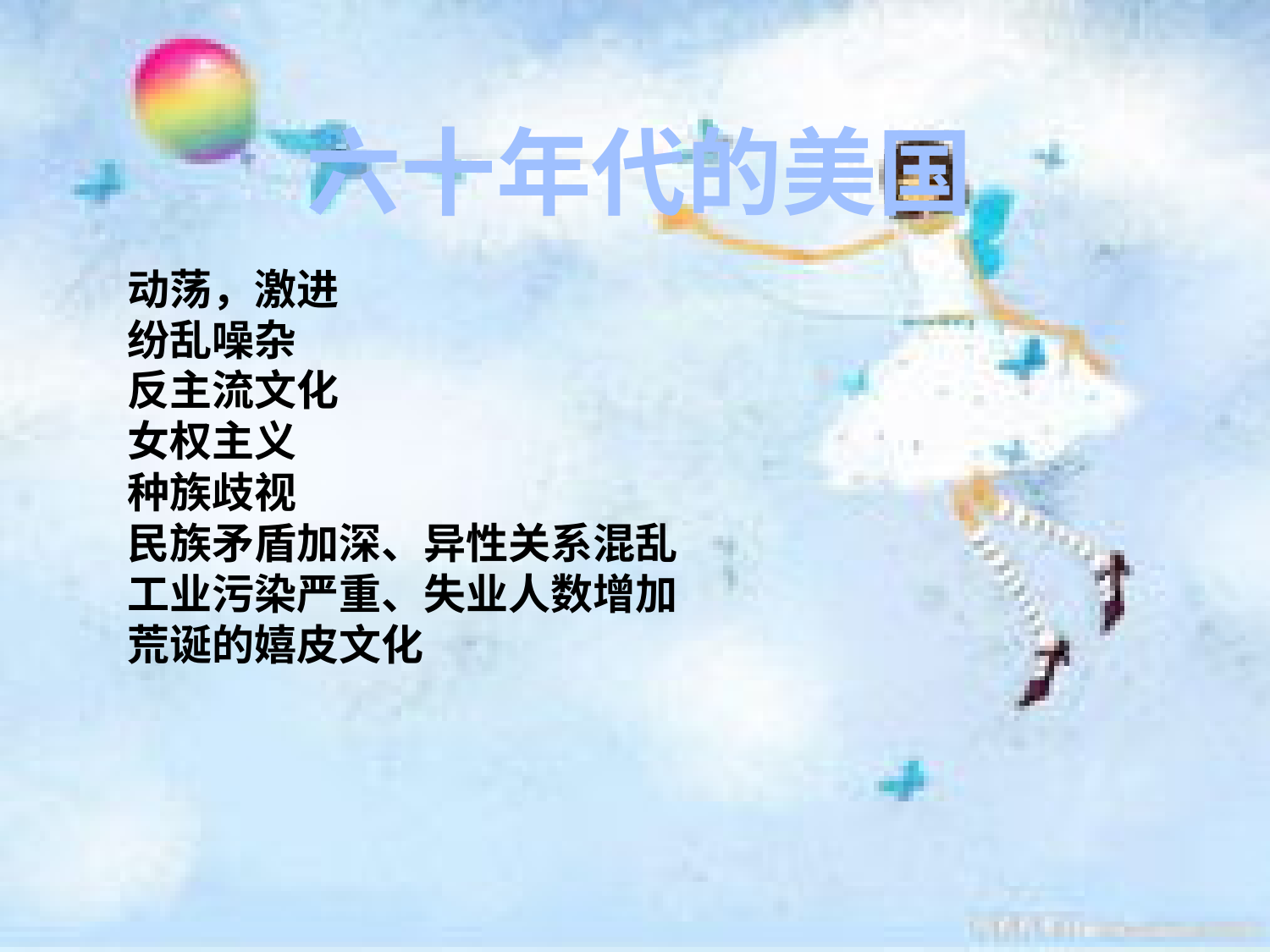

六十年代的美国
动荡，激进
纷乱噪杂
反主流文化
女权主义
种族歧视
民族矛盾加深、异性关系混乱
工业污染严重、失业人数增加
荒诞的嬉皮文化